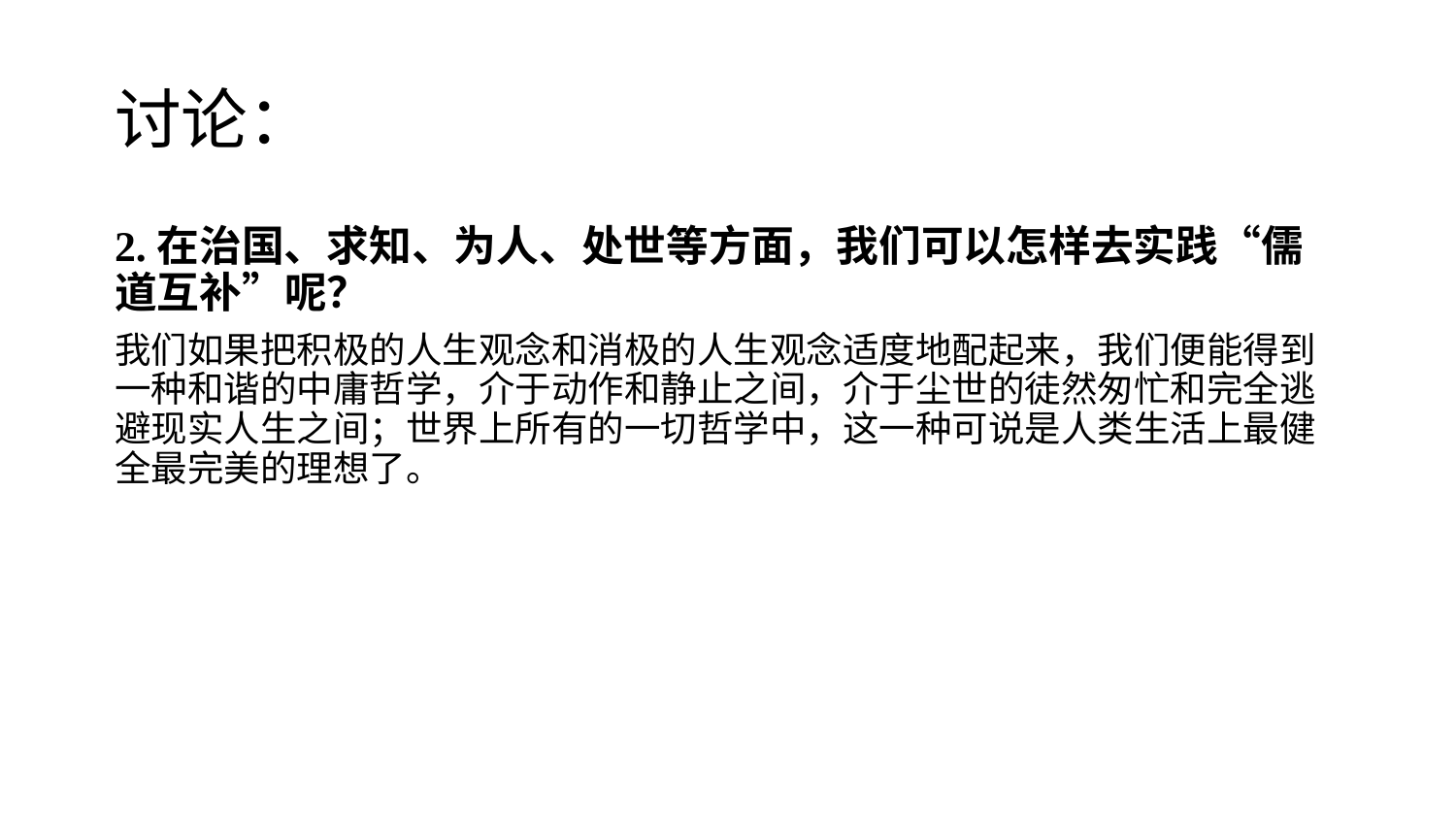

# 讨论：
2.在治国、求知、为人、处世等方面，我们可以怎样去实践“儒道互补”呢？
我们如果把积极的人生观念和消极的人生观念适度地配起来，我们便能得到一种和谐的中庸哲学，介于动作和静止之间，介于尘世的徒然匆忙和完全逃避现实人生之间；世界上所有的一切哲学中，这一种可说是人类生活上最健全最完美的理想了。